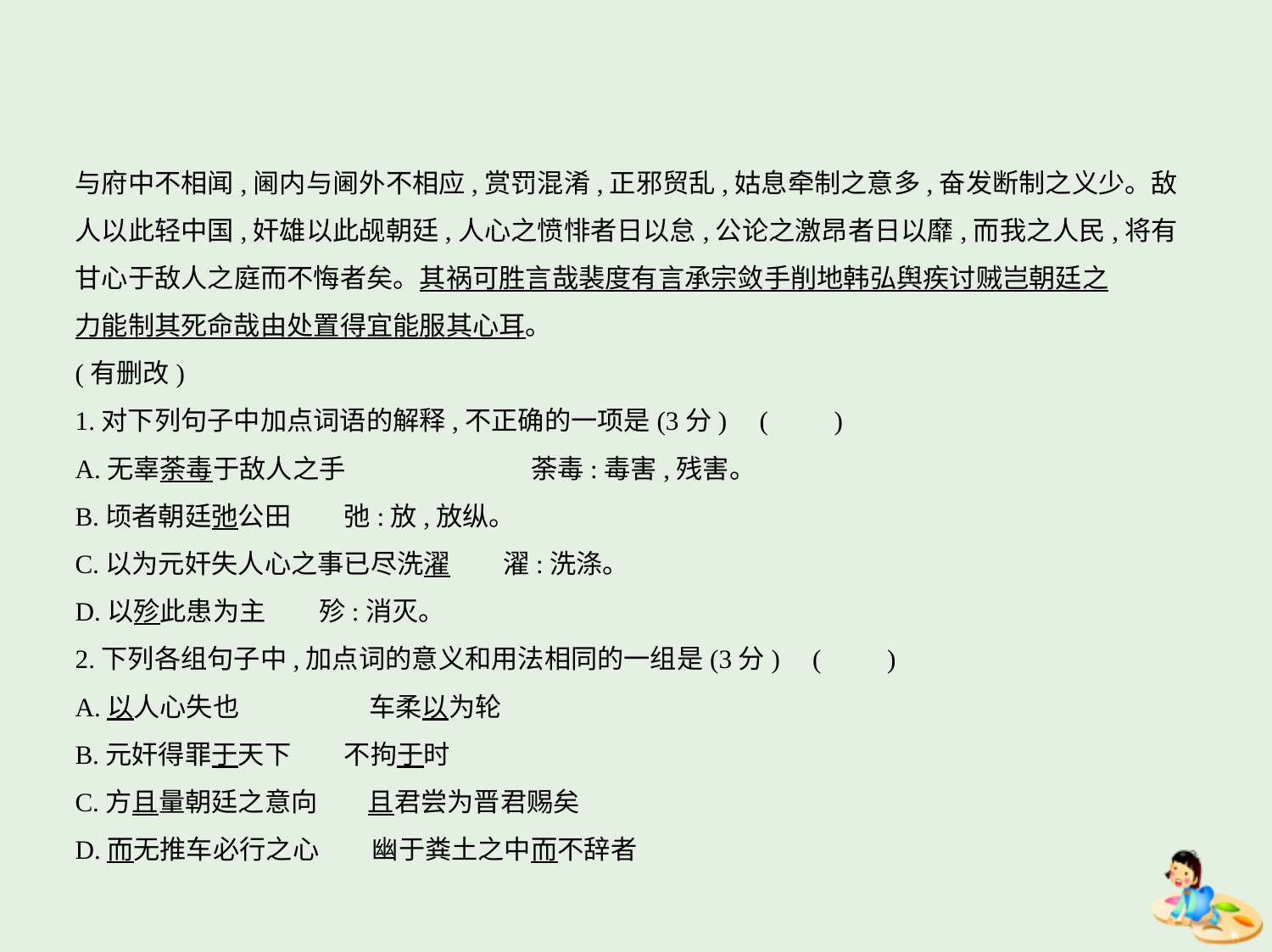

与府中不相闻,阃内与阃外不相应,赏罚混淆,正邪贸乱,姑息牵制之意多,奋发断制之义少。敌
人以此轻中国,奸雄以此觇朝廷,人心之愤悱者日以怠,公论之激昂者日以靡,而我之人民,将有
甘心于敌人之庭而不悔者矣。其祸可胜言哉裴度有言承宗敛手削地韩弘舆疾讨贼岂朝廷之
力能制其死命哉由处置得宜能服其心耳。
(有删改)
1.对下列句子中加点词语的解释,不正确的一项是(3分) (　　)
A.无辜荼毒于敌人之手　　　　　　　荼毒:毒害,残害。
B.顷者朝廷弛公田　　弛:放,放纵。
C.以为元奸失人心之事已尽洗濯　　濯:洗涤。
D.以殄此患为主　　殄:消灭。
2.下列各组句子中,加点词的意义和用法相同的一组是(3分) (　　)
A.以人心失也　　　　    车柔以为轮
B.元奸得罪于天下　　不拘于时
C.方且量朝廷之意向　    且君尝为晋君赐矣
D.而无推车必行之心　　幽于粪土之中而不辞者